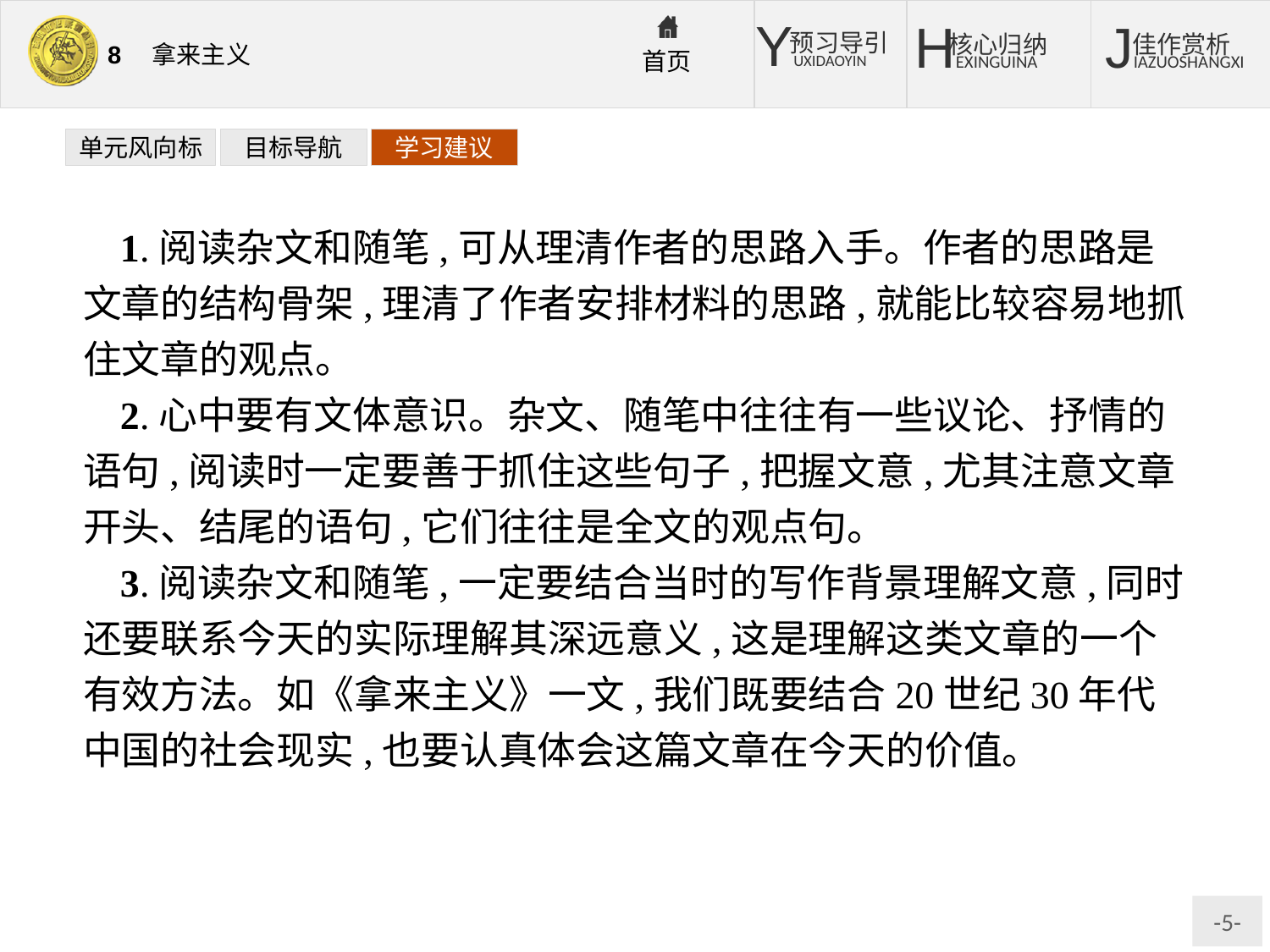

单元风向标
目标导航
学习建议
1.阅读杂文和随笔,可从理清作者的思路入手。作者的思路是文章的结构骨架,理清了作者安排材料的思路,就能比较容易地抓住文章的观点。
2.心中要有文体意识。杂文、随笔中往往有一些议论、抒情的语句,阅读时一定要善于抓住这些句子,把握文意,尤其注意文章开头、结尾的语句,它们往往是全文的观点句。
3.阅读杂文和随笔,一定要结合当时的写作背景理解文意,同时还要联系今天的实际理解其深远意义,这是理解这类文章的一个有效方法。如《拿来主义》一文,我们既要结合20世纪30年代中国的社会现实,也要认真体会这篇文章在今天的价值。